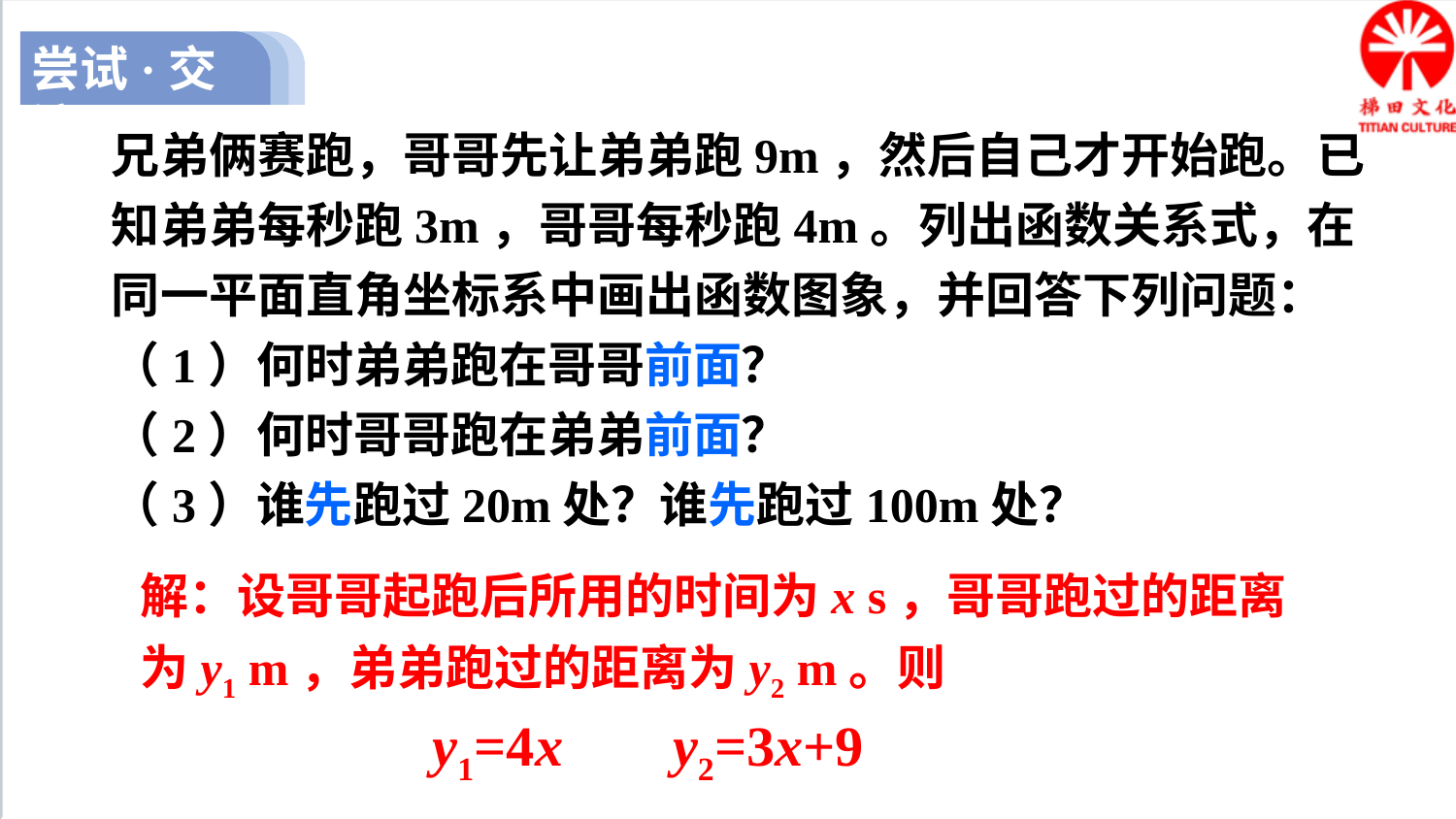

尝试·交流

兄弟俩赛跑，哥哥先让弟弟跑9m，然后自己才开始跑。已知弟弟每秒跑3m，哥哥每秒跑4m。列出函数关系式，在同一平面直角坐标系中画出函数图象，并回答下列问题：
（1）何时弟弟跑在哥哥前面？
（2）何时哥哥跑在弟弟前面？
（3）谁先跑过20m处？谁先跑过100m处？
解：设哥哥起跑后所用的时间为x s，哥哥跑过的距离为y1 m，弟弟跑过的距离为y2 m。则
y1=4x
y2=3x+9